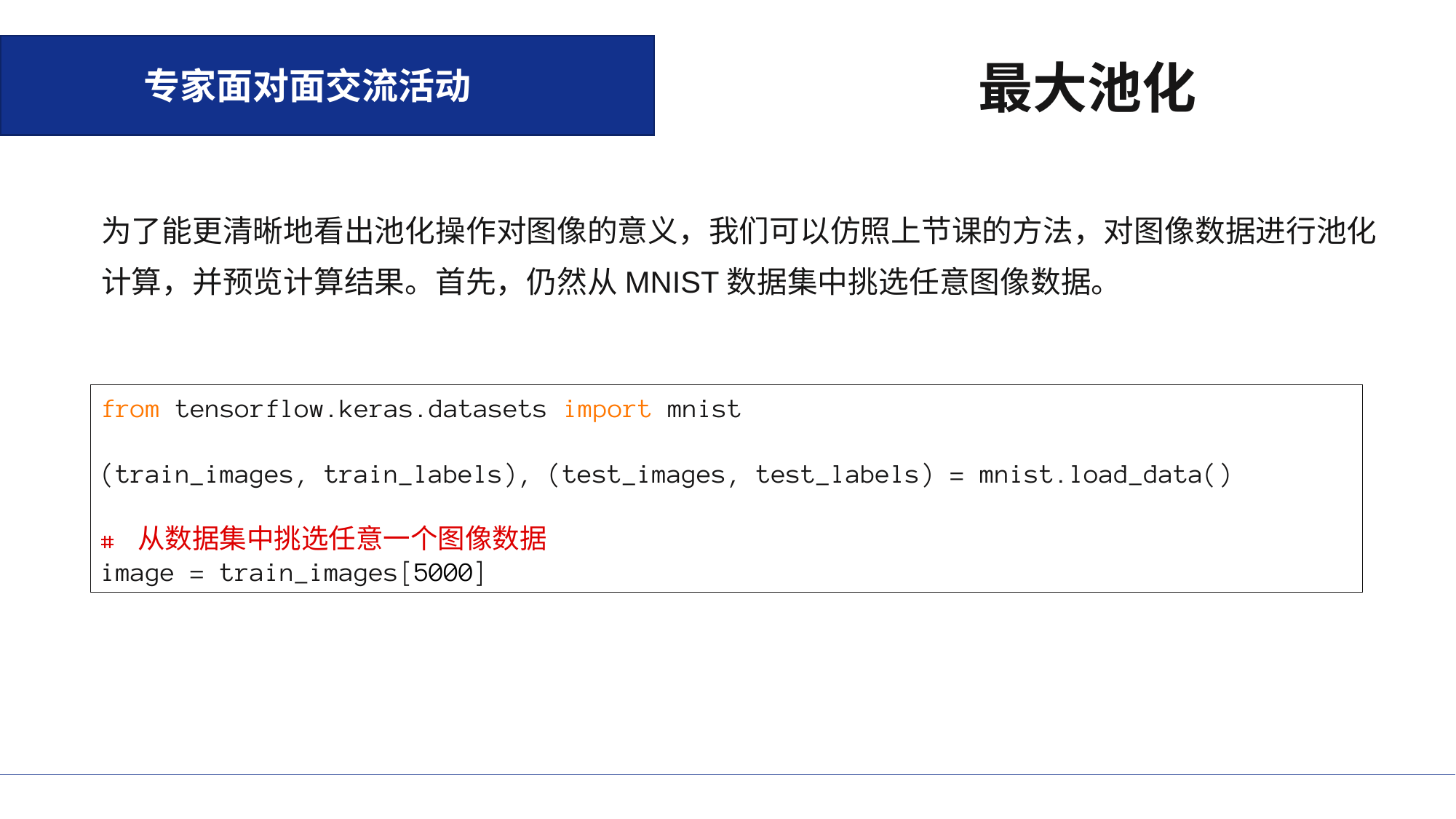

专家面对面交流活动
最大池化

为了能更清晰地看出池化操作对图像的意义，我们可以仿照上节课的方法，对图像数据进行池化计算，并预览计算结果。首先，仍然从MNIST数据集中挑选任意图像数据。
from tensorflow.keras.datasets import mnist
(train_images, train_labels), (test_images, test_labels) = mnist.load_data()
# 从数据集中挑选任意一个图像数据
image = train_images[5000]